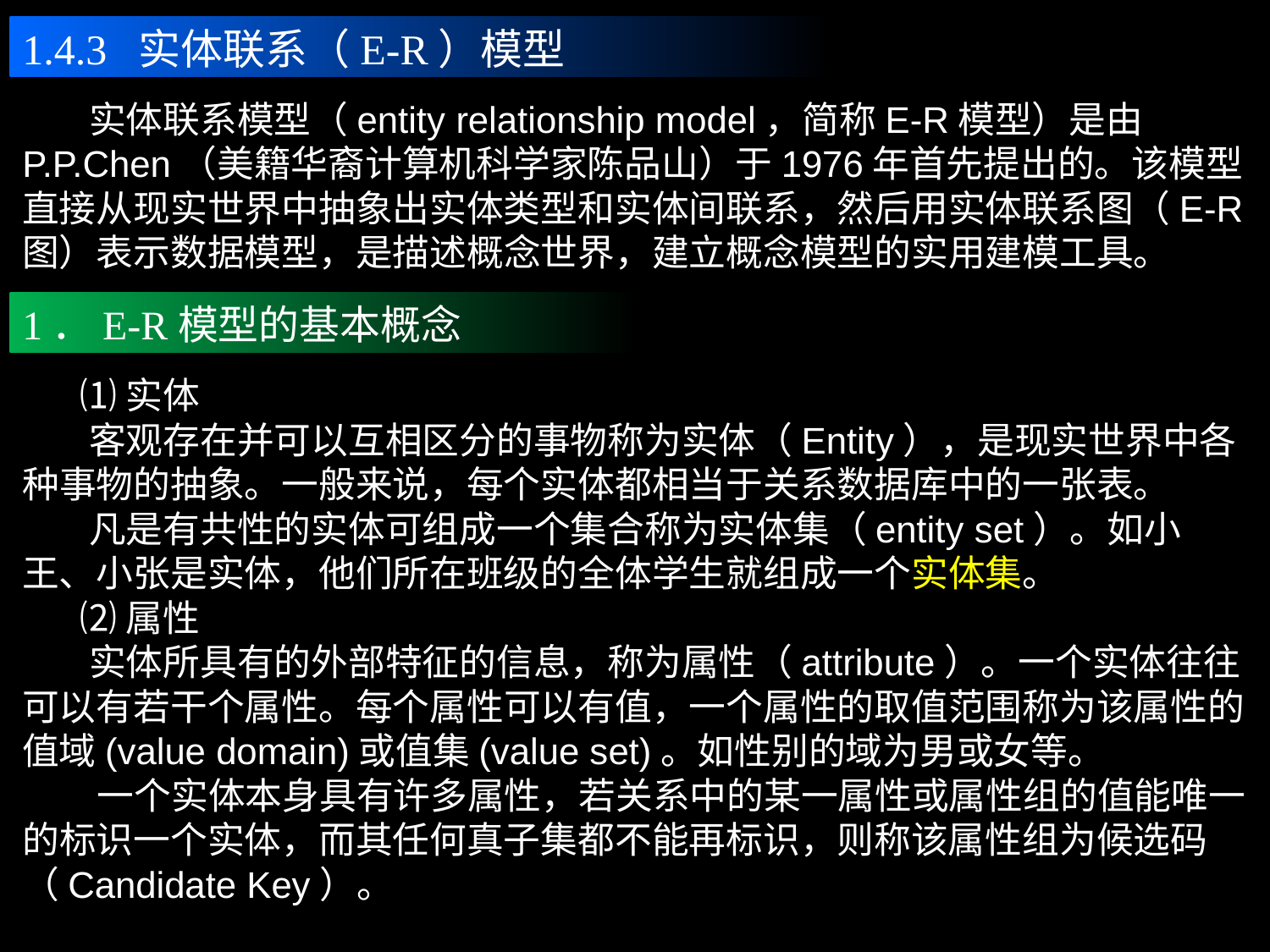

1.4.3  实体联系（E-R）模型
       实体联系模型（entity relationship model，简称E-R模型）是由P.P.Chen（美籍华裔计算机科学家陈品山）于1976年首先提出的。该模型直接从现实世界中抽象出实体类型和实体间联系，然后用实体联系图（E-R图）表示数据模型，是描述概念世界，建立概念模型的实用建模工具。
1．E-R模型的基本概念
       ⑴实体
       客观存在并可以互相区分的事物称为实体（Entity），是现实世界中各种事物的抽象。一般来说，每个实体都相当于关系数据库中的一张表。
       凡是有共性的实体可组成一个集合称为实体集（entity set）。如小王、小张是实体，他们所在班级的全体学生就组成一个实体集。
       ⑵属性
       实体所具有的外部特征的信息，称为属性（attribute）。一个实体往往可以有若干个属性。每个属性可以有值，一个属性的取值范围称为该属性的值域(value domain)或值集(value set)。如性别的域为男或女等。
        一个实体本身具有许多属性，若关系中的某一属性或属性组的值能唯一的标识一个实体，而其任何真子集都不能再标识，则称该属性组为候选码（Candidate Key）。